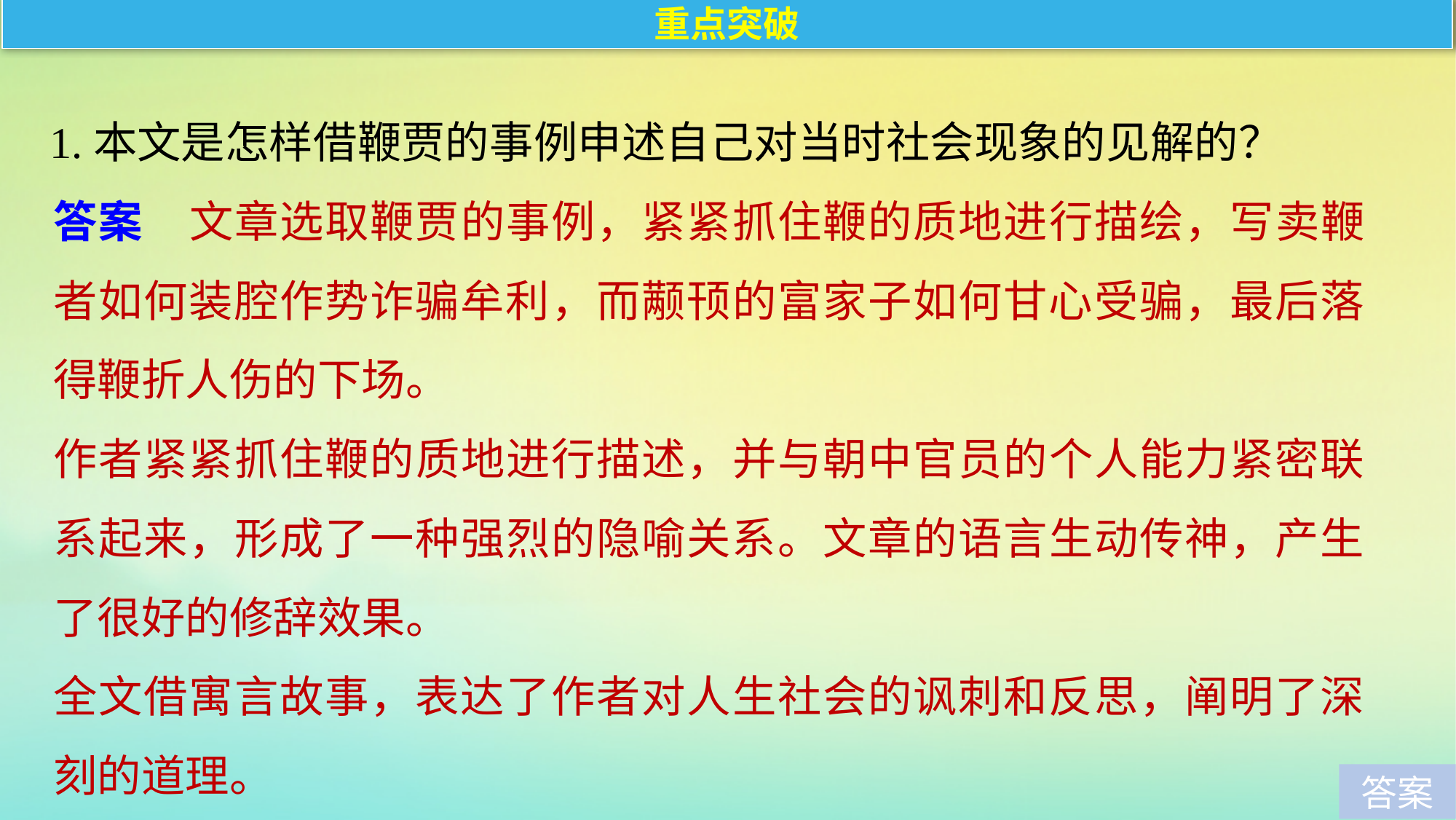

重点突破
1.本文是怎样借鞭贾的事例申述自己对当时社会现象的见解的？
答案　文章选取鞭贾的事例，紧紧抓住鞭的质地进行描绘，写卖鞭者如何装腔作势诈骗牟利，而颟顸的富家子如何甘心受骗，最后落得鞭折人伤的下场。
作者紧紧抓住鞭的质地进行描述，并与朝中官员的个人能力紧密联系起来，形成了一种强烈的隐喻关系。文章的语言生动传神，产生了很好的修辞效果。
全文借寓言故事，表达了作者对人生社会的讽刺和反思，阐明了深刻的道理。
答案